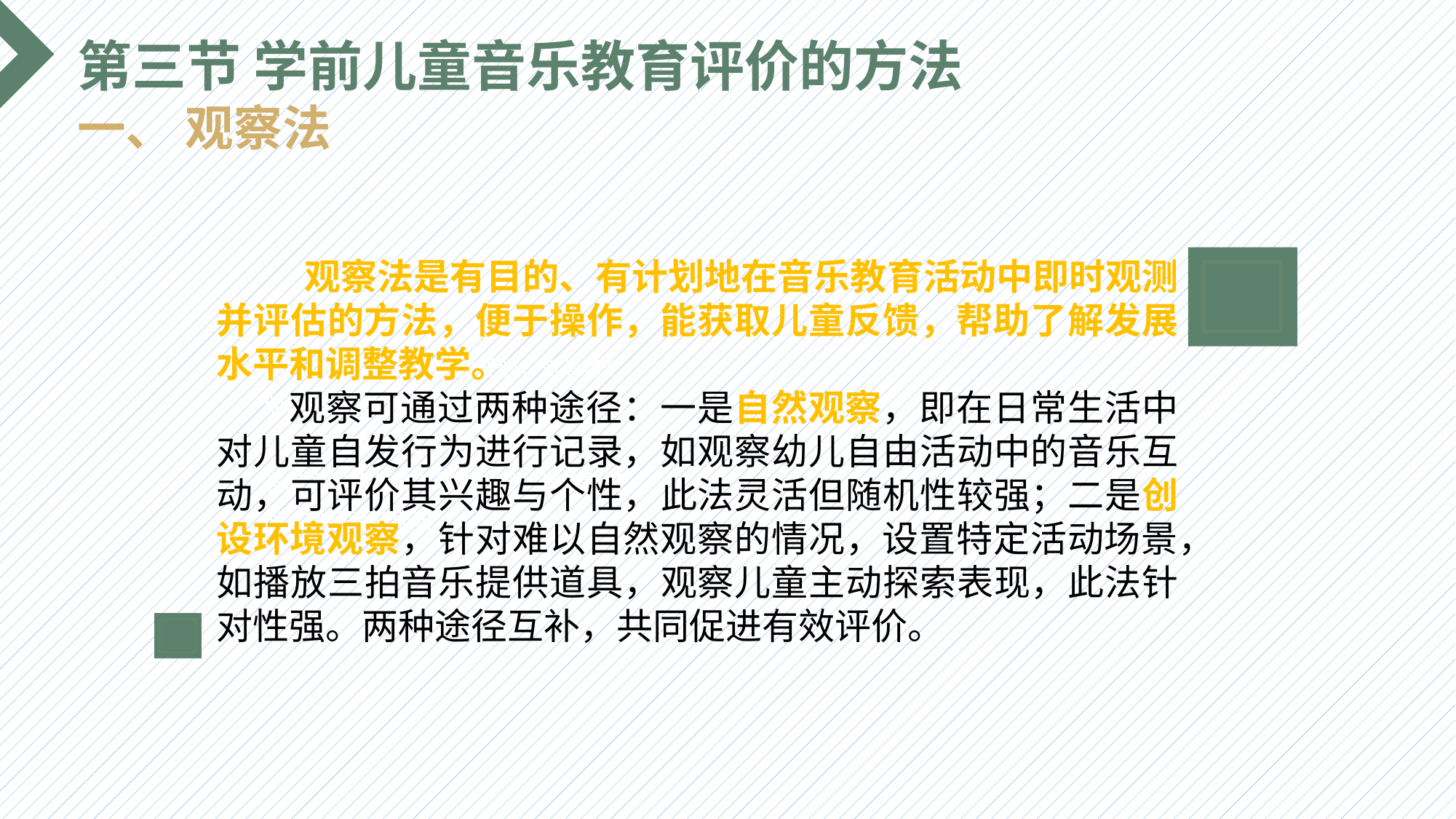

第三节 学前儿童音乐教育评价的方法
一、 观察法

   观察法是有目的、有计划地在音乐教育活动中即时观测并评估的方法，便于操作，能获取儿童反馈，帮助了解发展水平和调整教学。
 观察可通过两种途径：一是自然观察，即在日常生活中对儿童自发行为进行记录，如观察幼儿自由活动中的音乐互动，可评价其兴趣与个性，此法灵活但随机性较强；二是创设环境观察，针对难以自然观察的情况，设置特定活动场景，如播放三拍音乐提供道具，观察儿童主动探索表现，此法针对性强。两种途径互补，共同促进有效评价。

选题背景
输入您的内容，请简要说明，言简意赅即可输入您的内容，请简要说明，言简意赅即可输入您的内容，请简要说明，言简意赅即可输入您的内容，请简要说明，言简意赅即可